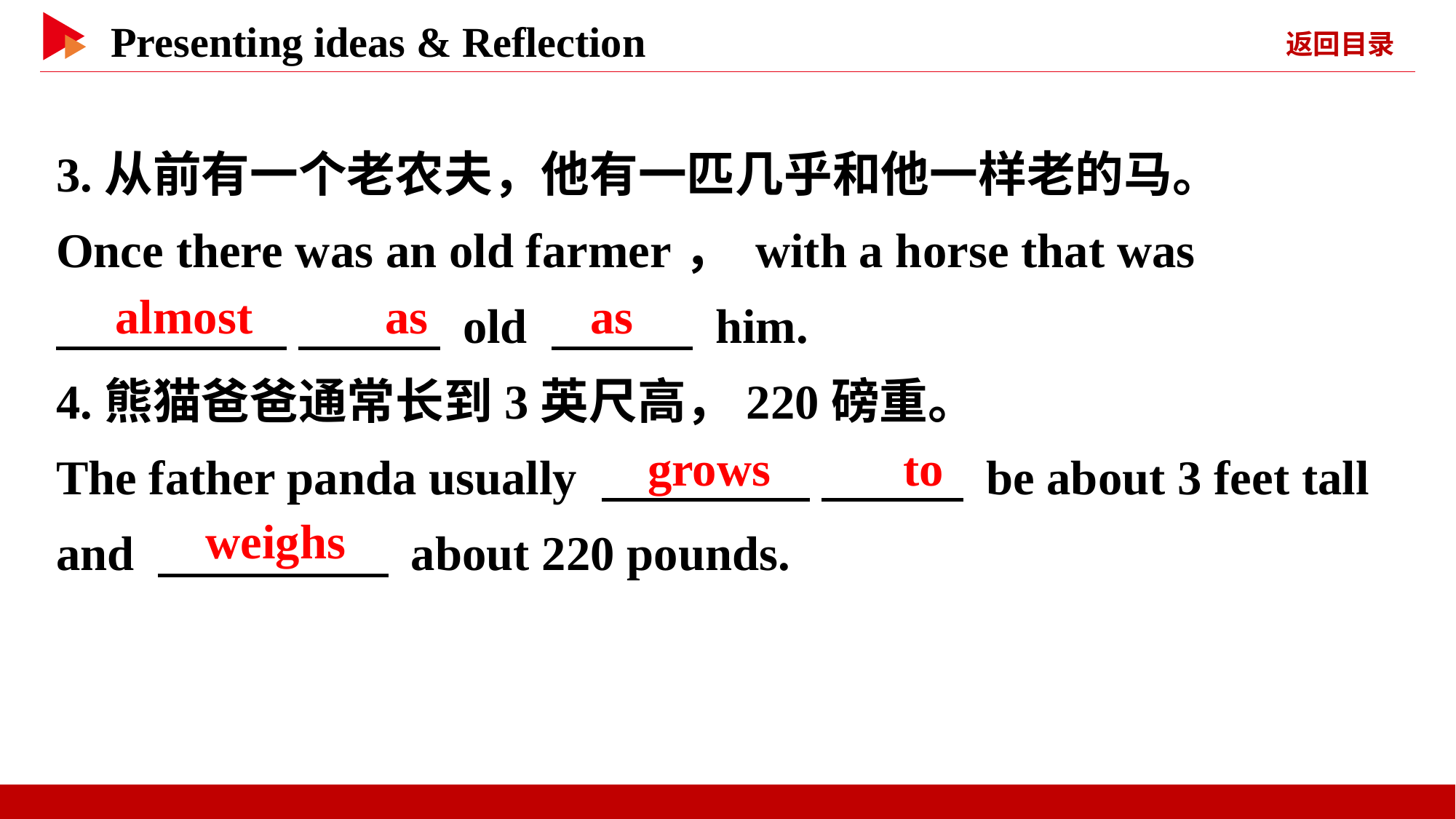

3.从前有一个老农夫，他有一匹几乎和他一样老的马。
Once there was an old farmer， with a horse that was
　            　 　    　 old 　    　 him.
4.熊猫爸爸通常长到3英尺高，220磅重。
The father panda usually 　          　 　    　 be about 3 feet tall and 　            　 about 220 pounds.
　almost　 　as
　as
　grows　 　to
　weighs